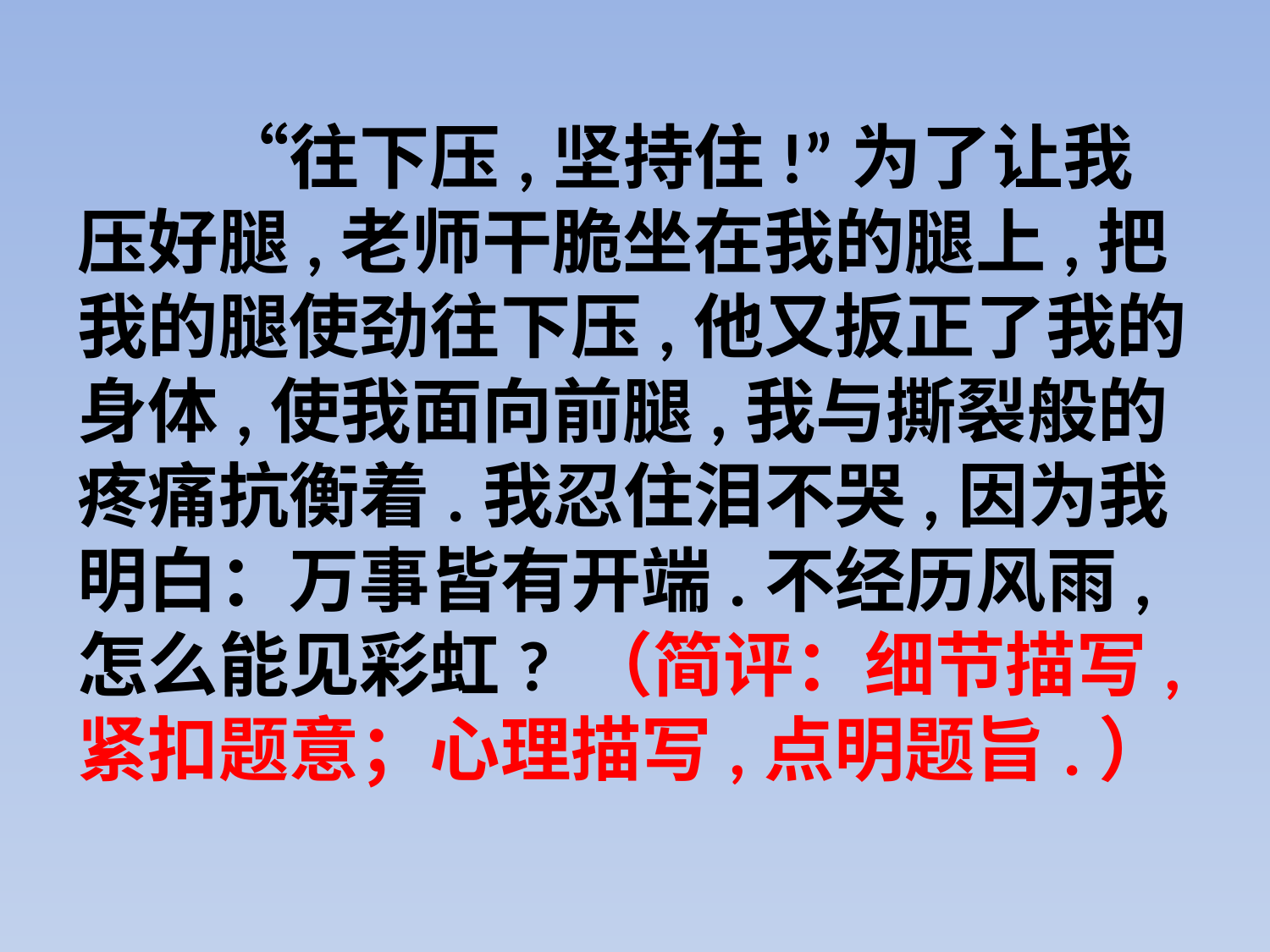

“往下压,坚持住!”为了让我压好腿,老师干脆坐在我的腿上,把我的腿使劲往下压,他又扳正了我的身体,使我面向前腿,我与撕裂般的疼痛抗衡着.我忍住泪不哭,因为我明白：万事皆有开端.不经历风雨,怎么能见彩虹? （简评：细节描写,紧扣题意；心理描写,点明题旨.）